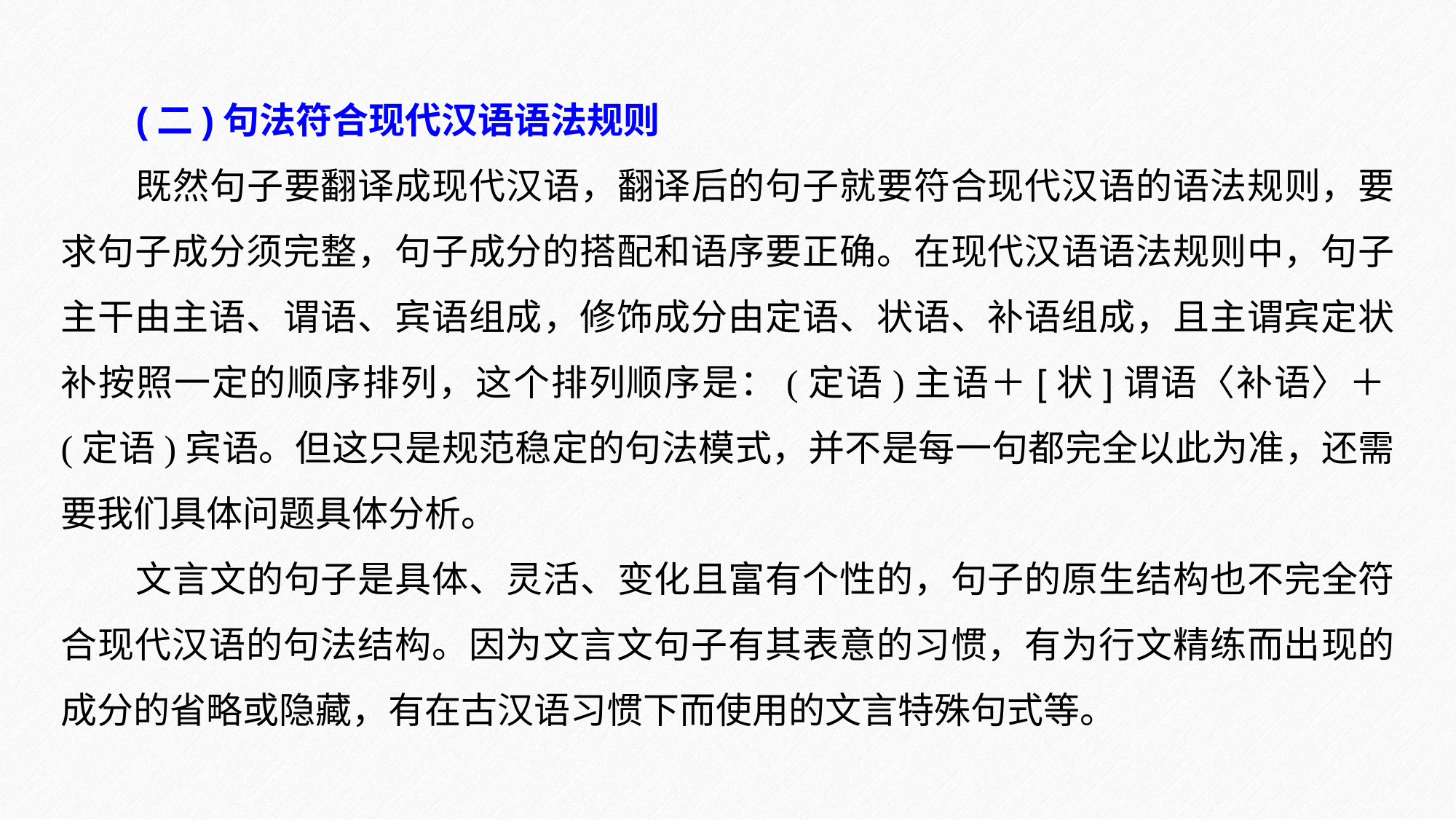

(二)句法符合现代汉语语法规则
既然句子要翻译成现代汉语，翻译后的句子就要符合现代汉语的语法规则，要求句子成分须完整，句子成分的搭配和语序要正确。在现代汉语语法规则中，句子主干由主语、谓语、宾语组成，修饰成分由定语、状语、补语组成，且主谓宾定状补按照一定的顺序排列，这个排列顺序是：(定语)主语＋[状]谓语〈补语〉＋(定语)宾语。但这只是规范稳定的句法模式，并不是每一句都完全以此为准，还需要我们具体问题具体分析。
文言文的句子是具体、灵活、变化且富有个性的，句子的原生结构也不完全符合现代汉语的句法结构。因为文言文句子有其表意的习惯，有为行文精练而出现的成分的省略或隐藏，有在古汉语习惯下而使用的文言特殊句式等。